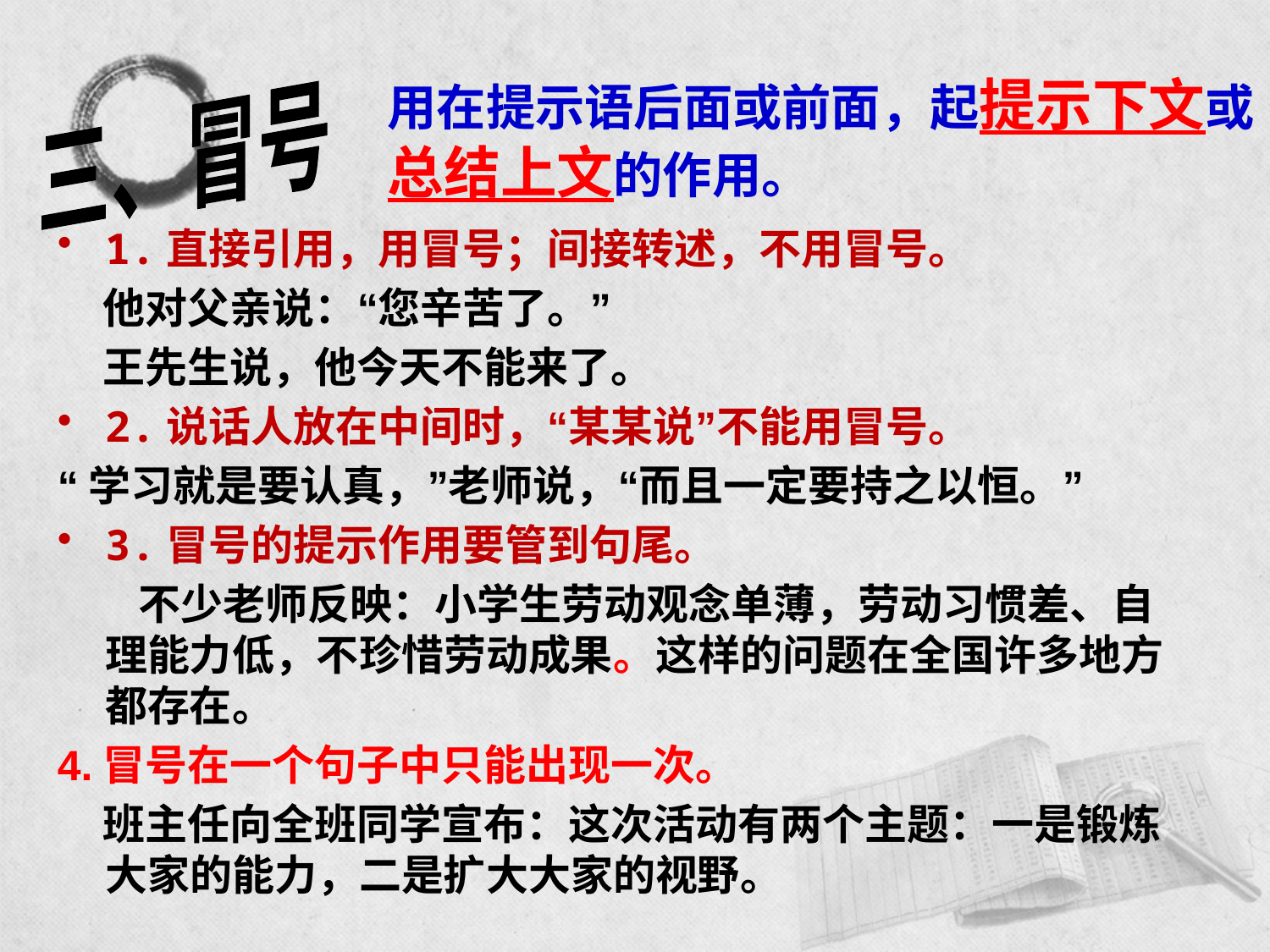

三、冒号
用在提示语后面或前面，起提示下文或总结上文的作用。

1.直接引用，用冒号；间接转述，不用冒号。
   他对父亲说：“您辛苦了。”
   王先生说，他今天不能来了。
2.说话人放在中间时，“某某说”不能用冒号。
“学习就是要认真，”老师说，“而且一定要持之以恒。”
3.冒号的提示作用要管到句尾。
      不少老师反映：小学生劳动观念单薄，劳动习惯差、自理能力低，不珍惜劳动成果。这样的问题在全国许多地方都存在。
4.冒号在一个句子中只能出现一次。
   班主任向全班同学宣布：这次活动有两个主题：一是锻炼大家的能力，二是扩大大家的视野。